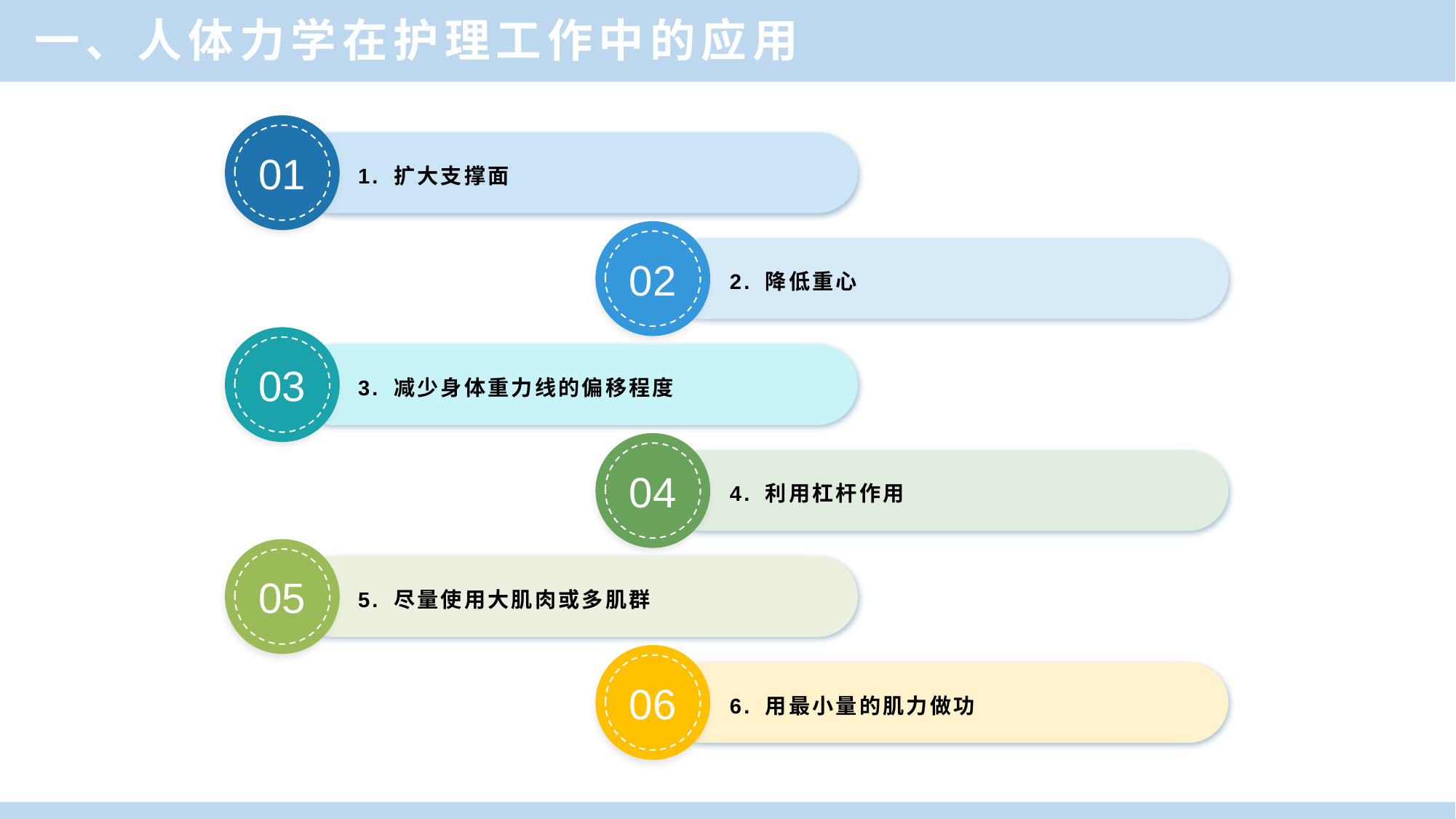

一、人体力学在护理工作中的应用

01

1. 扩大支撑面

02

2. 降低重心

03

3. 减少身体重力线的偏移程度

04

4. 利用杠杆作用

05

5. 尽量使用大肌肉或多肌群

06

6. 用最小量的肌力做功